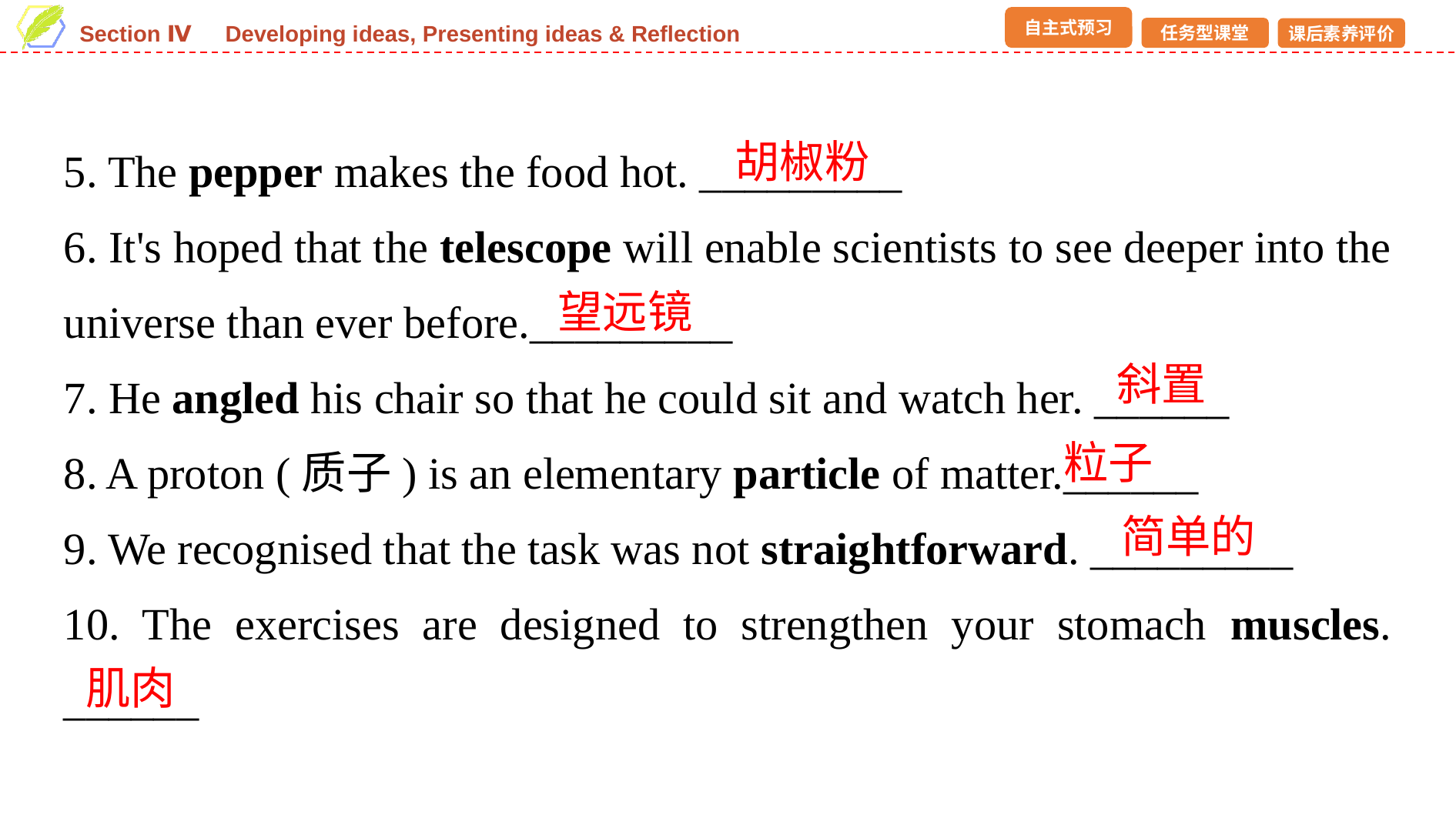

5. The pepper makes the food hot. _________
6. It's hoped that the telescope will enable scientists to see deeper into the universe than ever before._________
7. He angled his chair so that he could sit and watch her. ______
8. A proton (质子) is an elementary particle of matter.______
9. We recognised that the task was not straightforward. _________
10. The exercises are designed to strengthen your stomach muscles. ______
胡椒粉
望远镜
斜置
粒子
简单的
肌肉